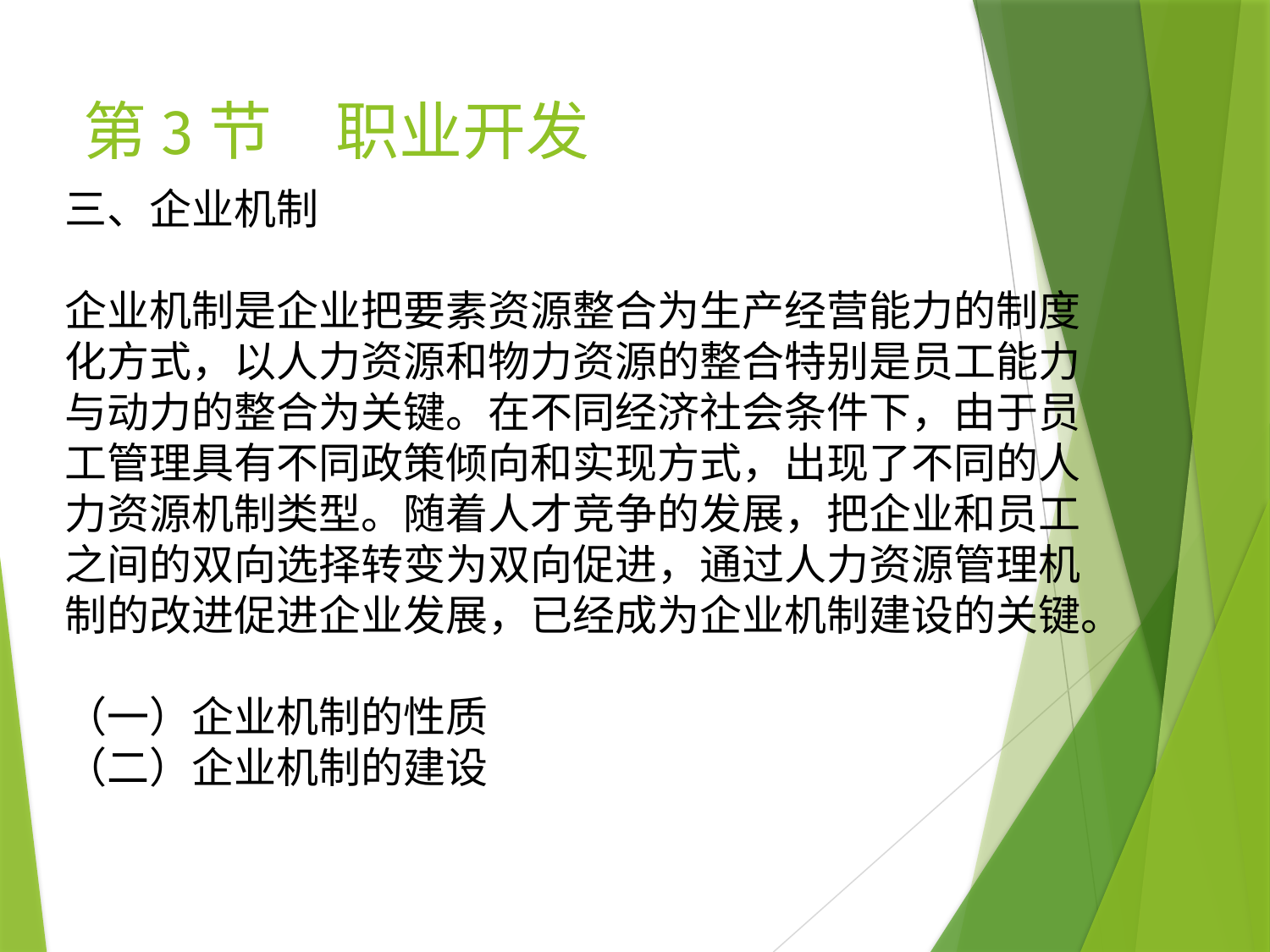

# 第3节　职业开发
三、企业机制

企业机制是企业把要素资源整合为生产经营能力的制度化方式，以人力资源和物力资源的整合特别是员工能力与动力的整合为关键。在不同经济社会条件下，由于员工管理具有不同政策倾向和实现方式，出现了不同的人力资源机制类型。随着人才竞争的发展，把企业和员工之间的双向选择转变为双向促进，通过人力资源管理机制的改进促进企业发展，已经成为企业机制建设的关键。

（一）企业机制的性质
（二）企业机制的建设